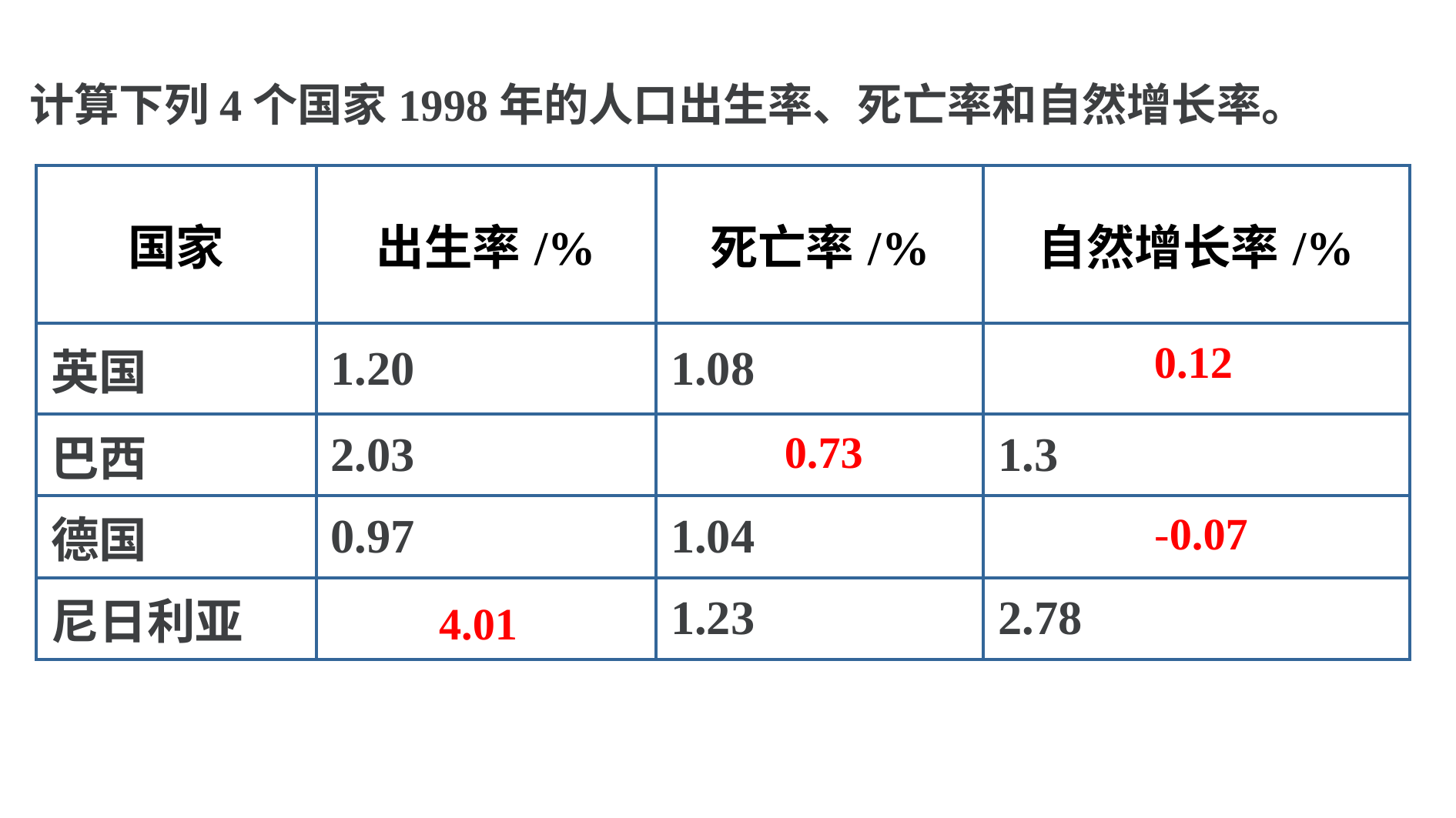

计算下列4个国家1998年的人口出生率、死亡率和自然增长率。
| 国家 | 出生率/% | 死亡率/% | 自然增长率/% |
| --- | --- | --- | --- |
| 英国 | 1.20 | 1.08 |  |
| 巴西 | 2.03 |  | 1.3 |
| 德国 | 0.97 | 1.04 |  |
| 尼日利亚 |  | 1.23 | 2.78 |
0.12
0.73
-0.07
4.01